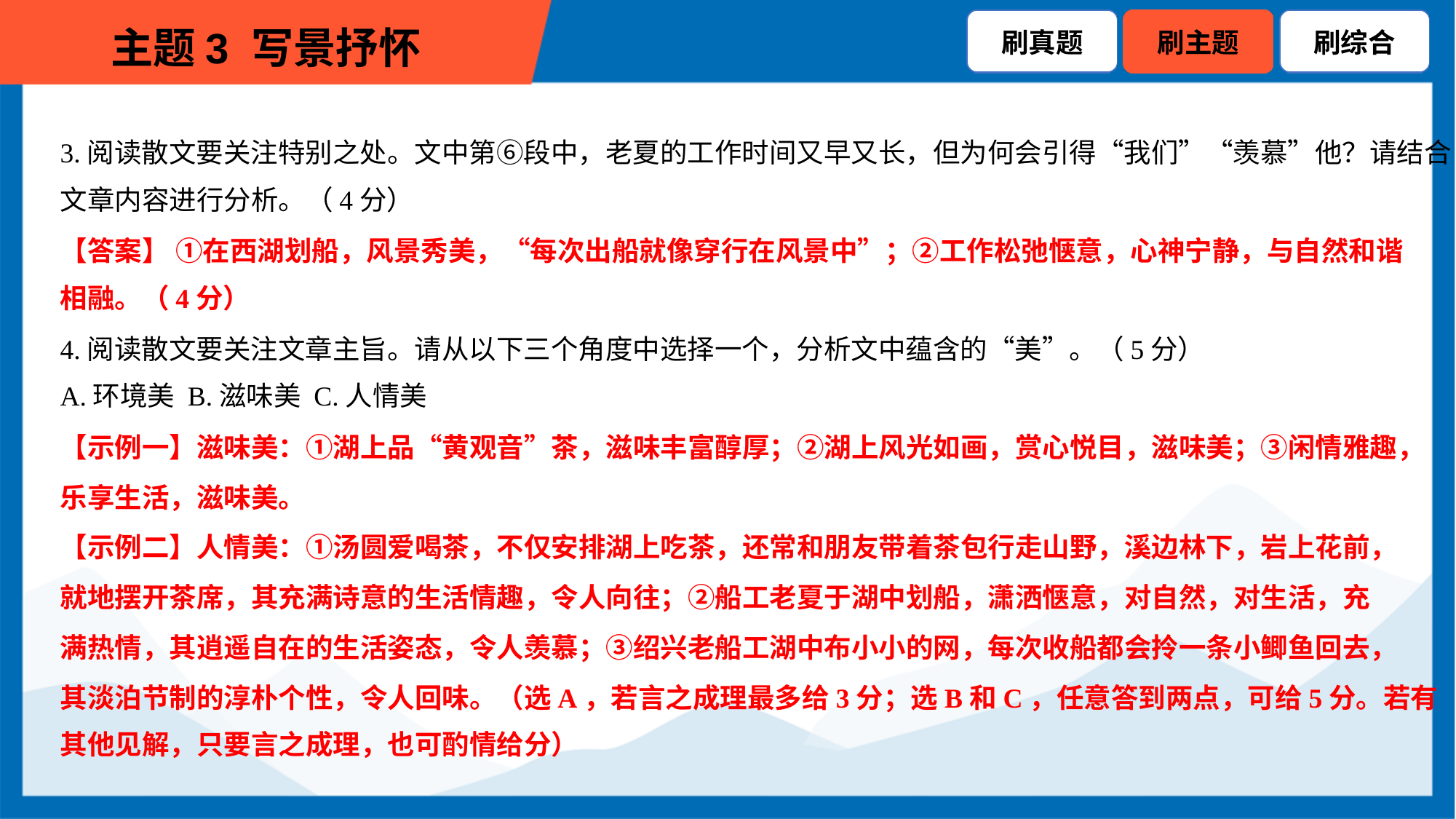

3.阅读散文要关注特别之处。文中第⑥段中，老夏的工作时间又早又长，但为何会引得“我们”“羡慕”他？请结合
文章内容进行分析。（4分）
【答案】 ①在西湖划船，风景秀美，“每次出船就像穿行在风景中”；②工作松弛惬意，心神宁静，与自然和谐
相融。（4分）
4.阅读散文要关注文章主旨。请从以下三个角度中选择一个，分析文中蕴含的“美”。（5分）
A.环境美 B.滋味美 C.人情美
【示例一】滋味美：①湖上品“黄观音”茶，滋味丰富醇厚；②湖上风光如画，赏心悦目，滋味美；③闲情雅趣，
乐享生活，滋味美。
【示例二】人情美：①汤圆爱喝茶，不仅安排湖上吃茶，还常和朋友带着茶包行走山野，溪边林下，岩上花前，
就地摆开茶席，其充满诗意的生活情趣，令人向往；②船工老夏于湖中划船，潇洒惬意，对自然，对生活，充
满热情，其逍遥自在的生活姿态，令人羡慕；③绍兴老船工湖中布小小的网，每次收船都会拎一条小鲫鱼回去，
其淡泊节制的淳朴个性，令人回味。（选A，若言之成理最多给3分；选B和C，任意答到两点，可给5分。若有
其他见解，只要言之成理，也可酌情给分）